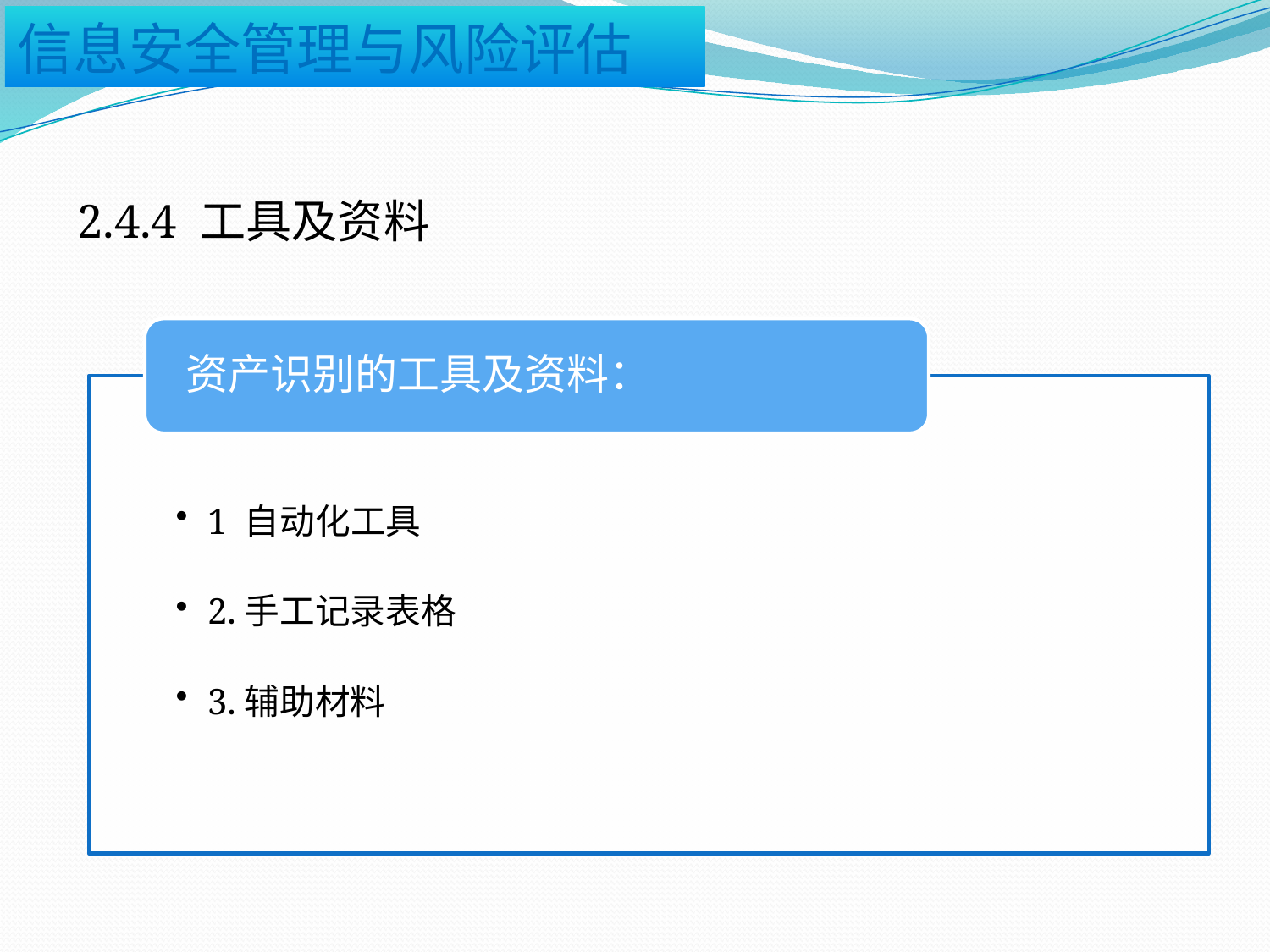

2.4.4 工具及资料
1 自动化工具
2.手工记录表格
3.辅助材料

资产识别的工具及资料：